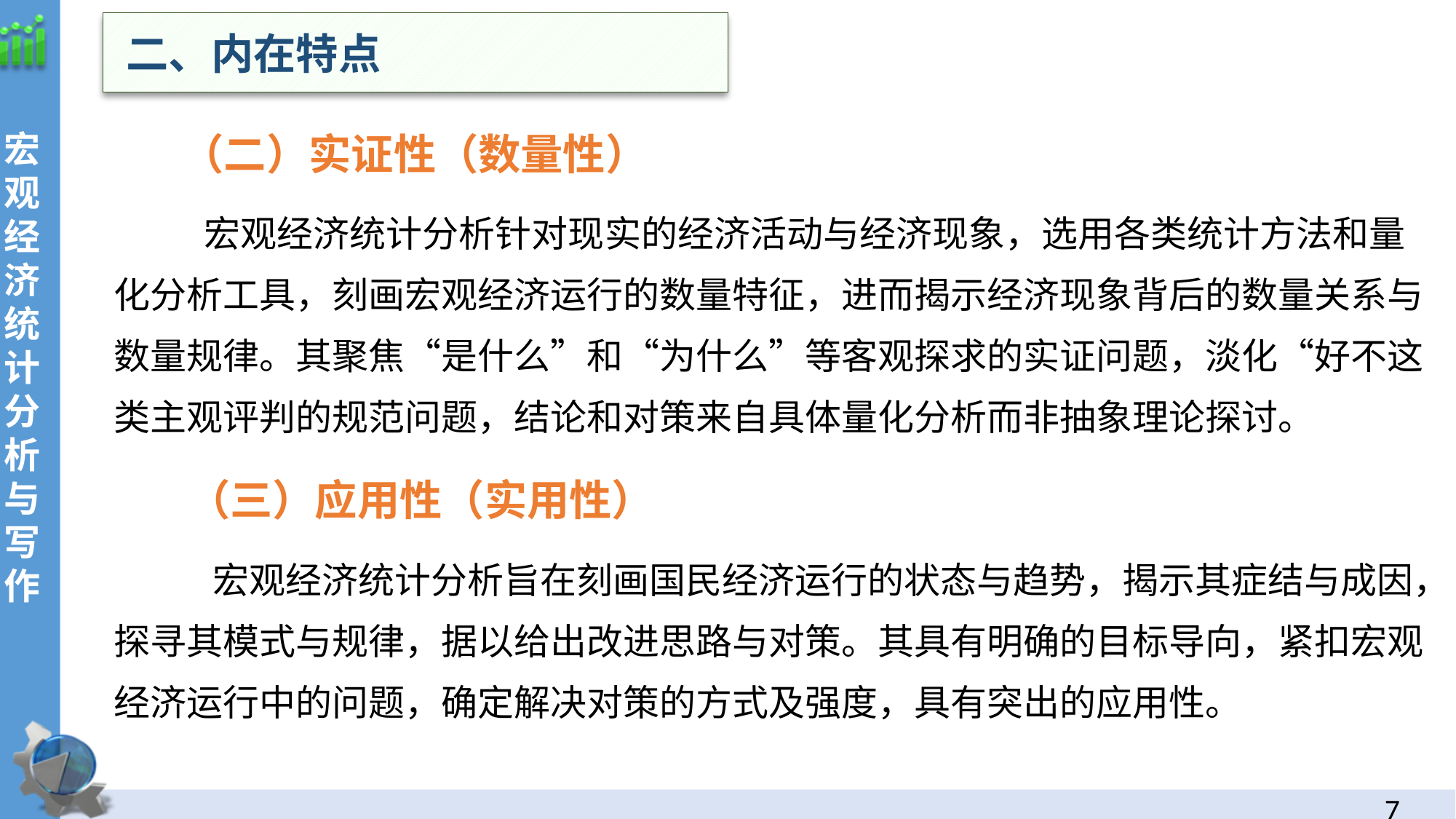

二、内在特点
      （二）实证性（数量性）
          宏观经济统计分析针对现实的经济活动与经济现象，选用各类统计方法和量化分析工具，刻画宏观经济运行的数量特征，进而揭示经济现象背后的数量关系与数量规律。其聚焦“是什么”和“为什么”等客观探求的实证问题，淡化“好不这类主观评判的规范问题，结论和对策来自具体量化分析而非抽象理论探讨。
        （三）应用性（实用性）
           宏观经济统计分析旨在刻画国民经济运行的状态与趋势，揭示其症结与成因，探寻其模式与规律，据以给出改进思路与对策。其具有明确的目标导向，紧扣宏观经济运行中的问题，确定解决对策的方式及强度，具有突出的应用性。

7